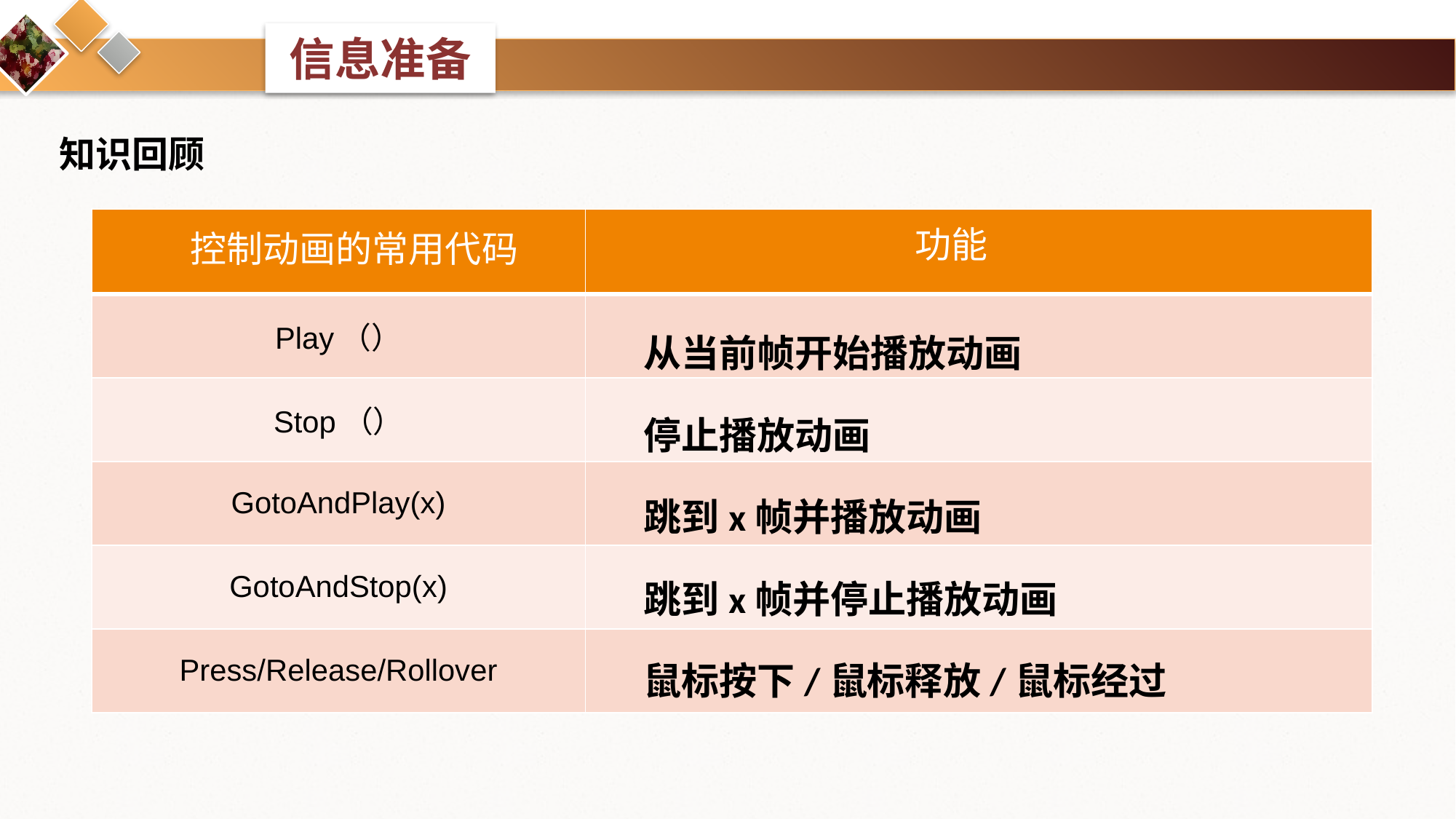

课前准备
知识回顾
|  |  |
| --- | --- |
| Play（） |  |
| Stop（） |  |
| GotoAndPlay(x) |  |
| GotoAndStop(x) |  |
| Press/Release/Rollover |  |
功能
控制动画的常用代码
从当前帧开始播放动画
停止播放动画
跳到x帧并播放动画
跳到x帧并停止播放动画
鼠标按下/鼠标释放/鼠标经过